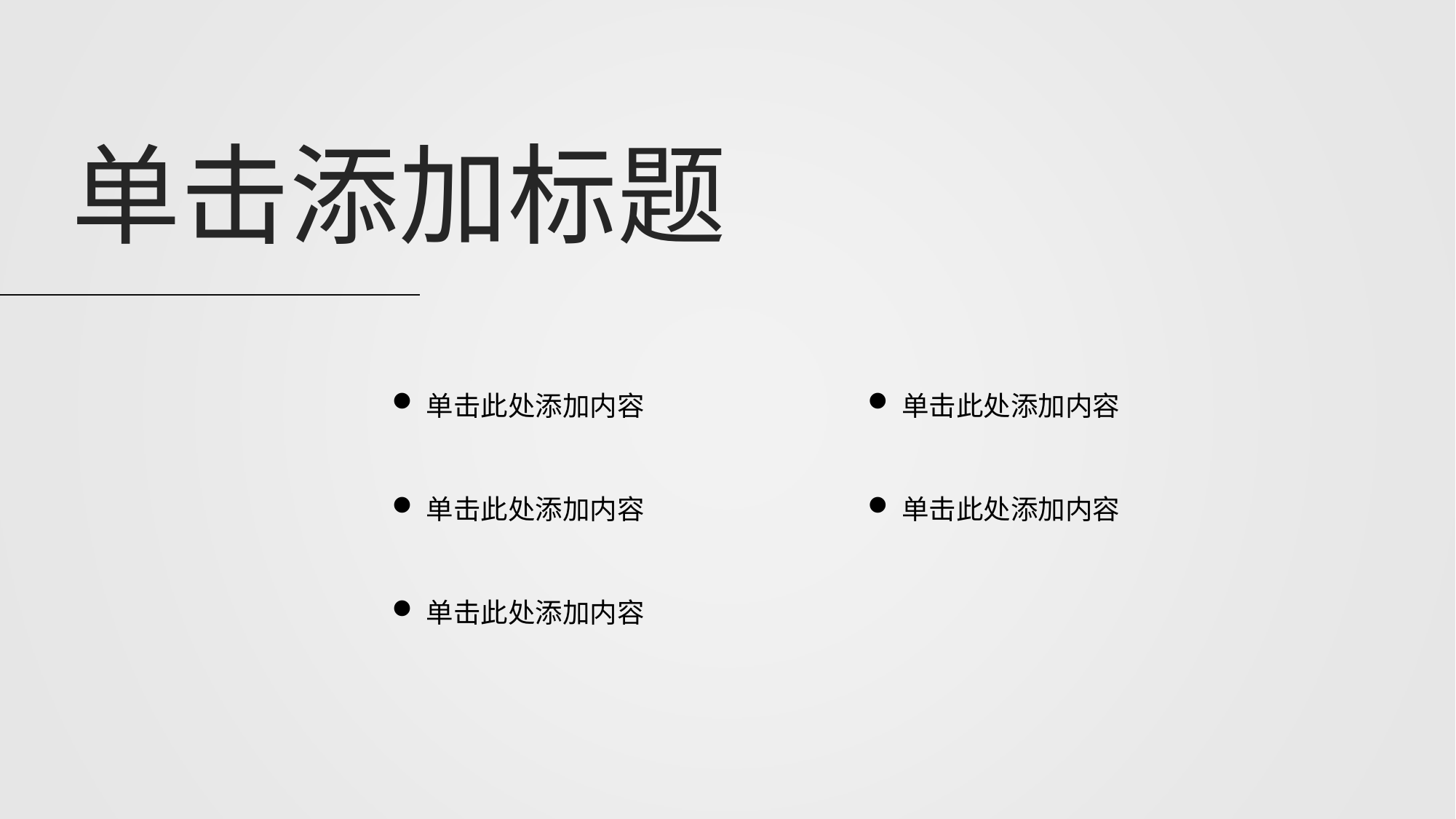

单击添加标题
单击此处添加内容
单击此处添加内容
单击此处添加内容
单击此处添加内容
单击此处添加内容